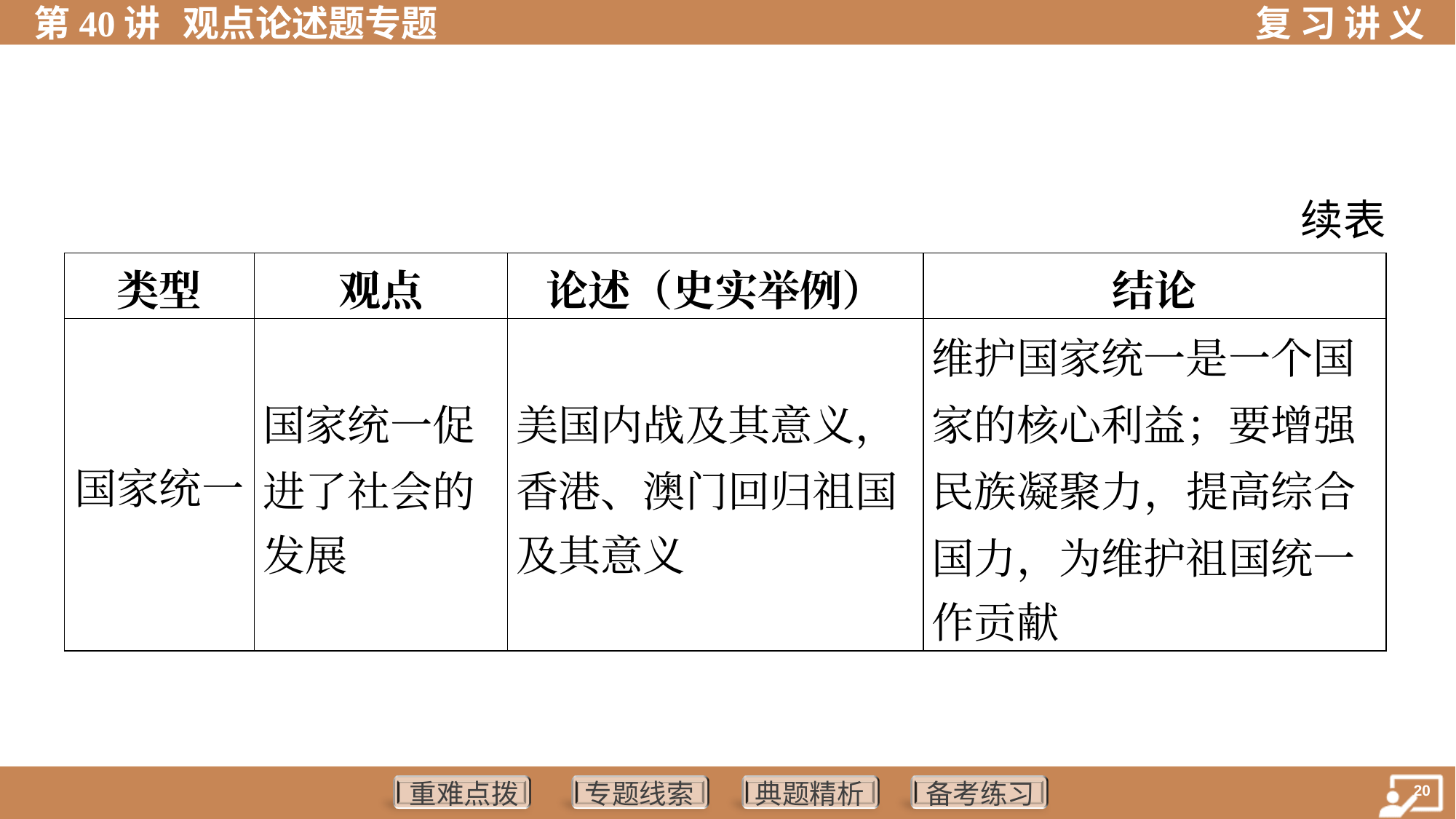

续表
| 类型 | 观点 | 论述（史实举例） | 结论 |
| --- | --- | --- | --- |
| 国家统一 | 国家统一促 进了社会的 发展 | 美国内战及其意义， 香港、澳门回归祖国 及其意义 | 维护国家统一是一个国 家的核心利益；要增强 民族凝聚力，提高综合 国力，为维护祖国统一 作贡献 |